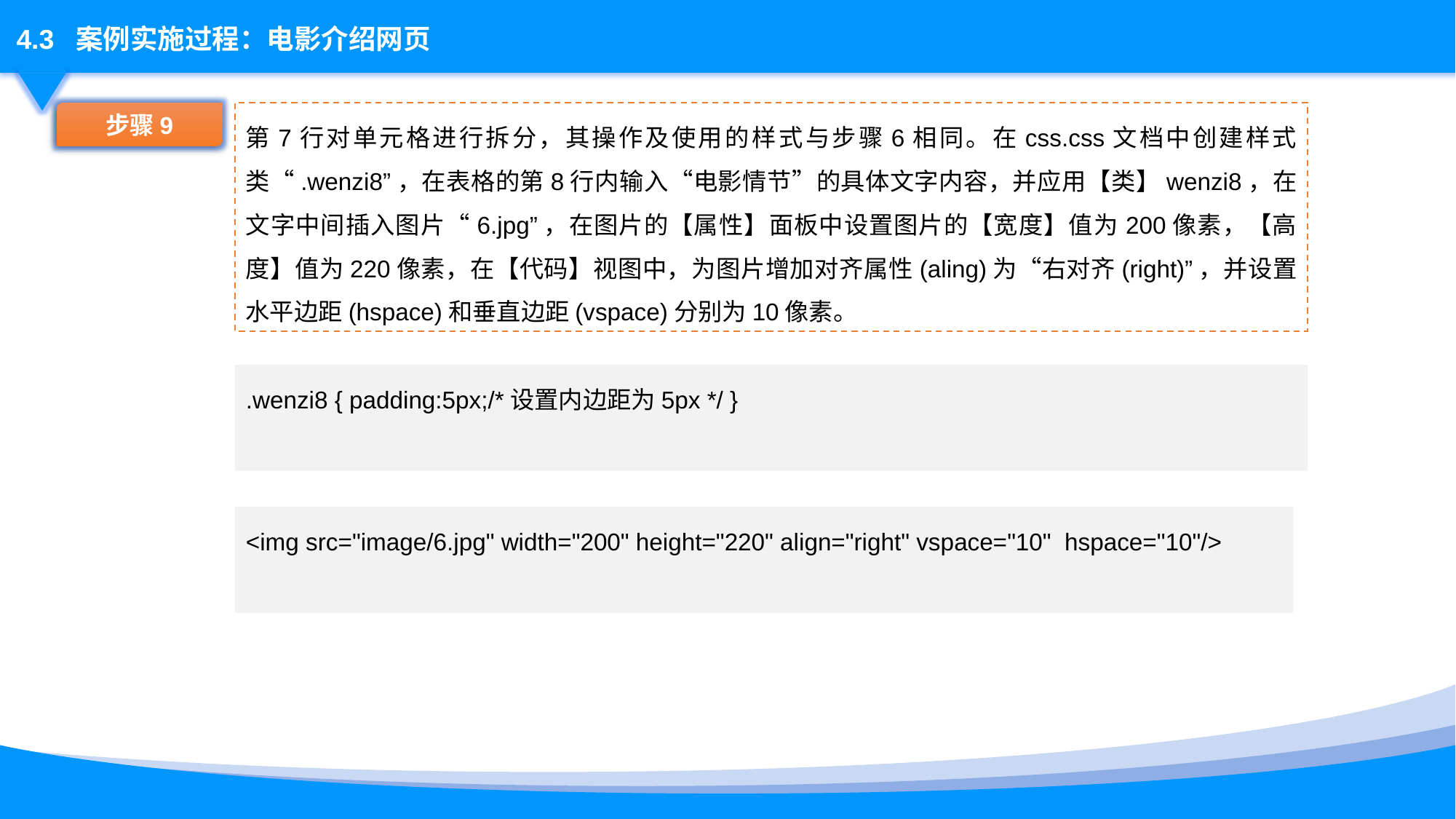

第7行对单元格进行拆分，其操作及使用的样式与步骤6相同。在css.css文档中创建样式类“.wenzi8”，在表格的第8行内输入“电影情节”的具体文字内容，并应用【类】wenzi8，在文字中间插入图片“6.jpg”，在图片的【属性】面板中设置图片的【宽度】值为200像素，【高度】值为220像素，在【代码】视图中，为图片增加对齐属性(aling)为“右对齐(right)”，并设置水平边距(hspace)和垂直边距(vspace)分别为10像素。
步骤9
.wenzi8 { padding:5px;/*设置内边距为5px */ }
<img src="image/6.jpg" width="200" height="220" align="right" vspace="10"  hspace="10"/>